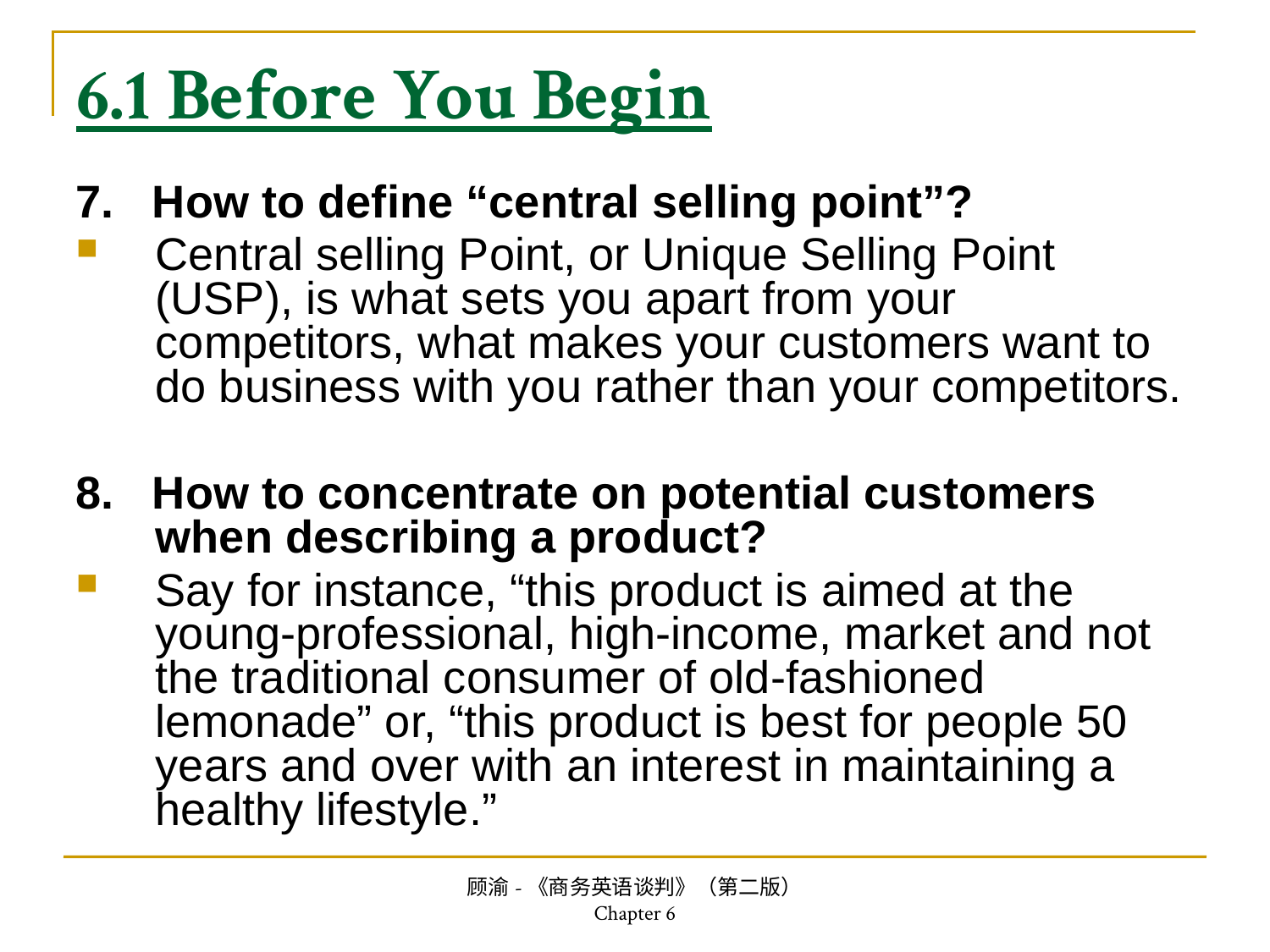

# 6.1 Before You Begin
7.   How to define “central selling point”?
Central selling Point, or Unique Selling Point (USP), is what sets you apart from your competitors, what makes your customers want to do business with you rather than your competitors.

8.   How to concentrate on potential customers when describing a product?
Say for instance, “this product is aimed at the young-professional, high-income, market and not the traditional consumer of old-fashioned lemonade” or, “this product is best for people 50 years and over with an interest in maintaining a healthy lifestyle.”

10
顾渝-《商务英语谈判》（第二版） Chapter 6